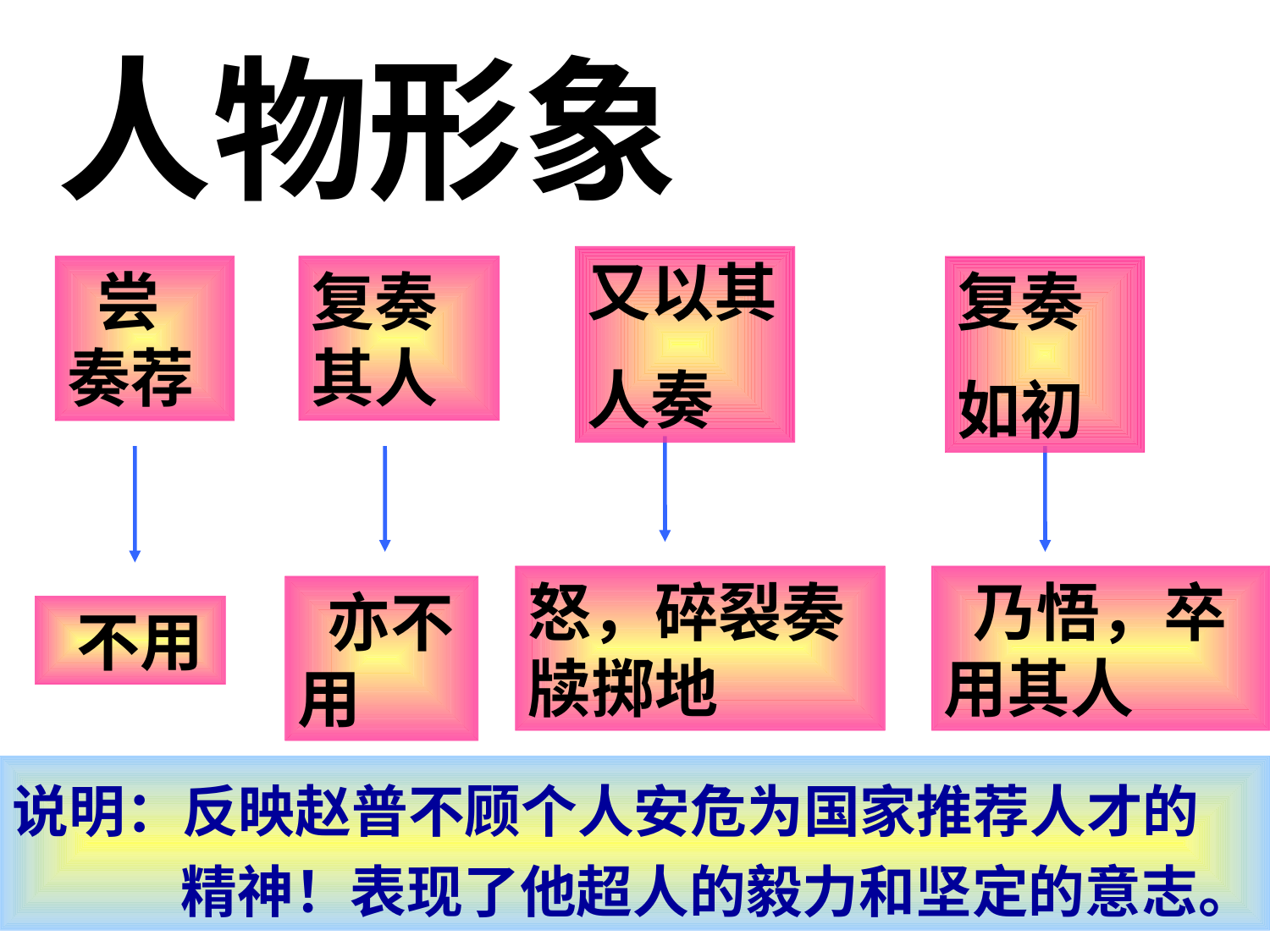

人物形象
又以其
人奏
复奏其人
 尝奏荐
复奏
如初

怒，碎裂奏牍掷地
 乃悟，卒用其人
 亦不用
 不用
说明：反映赵普不顾个人安危为国家推荐人才的
            精神！表现了他超人的毅力和坚定的意志。